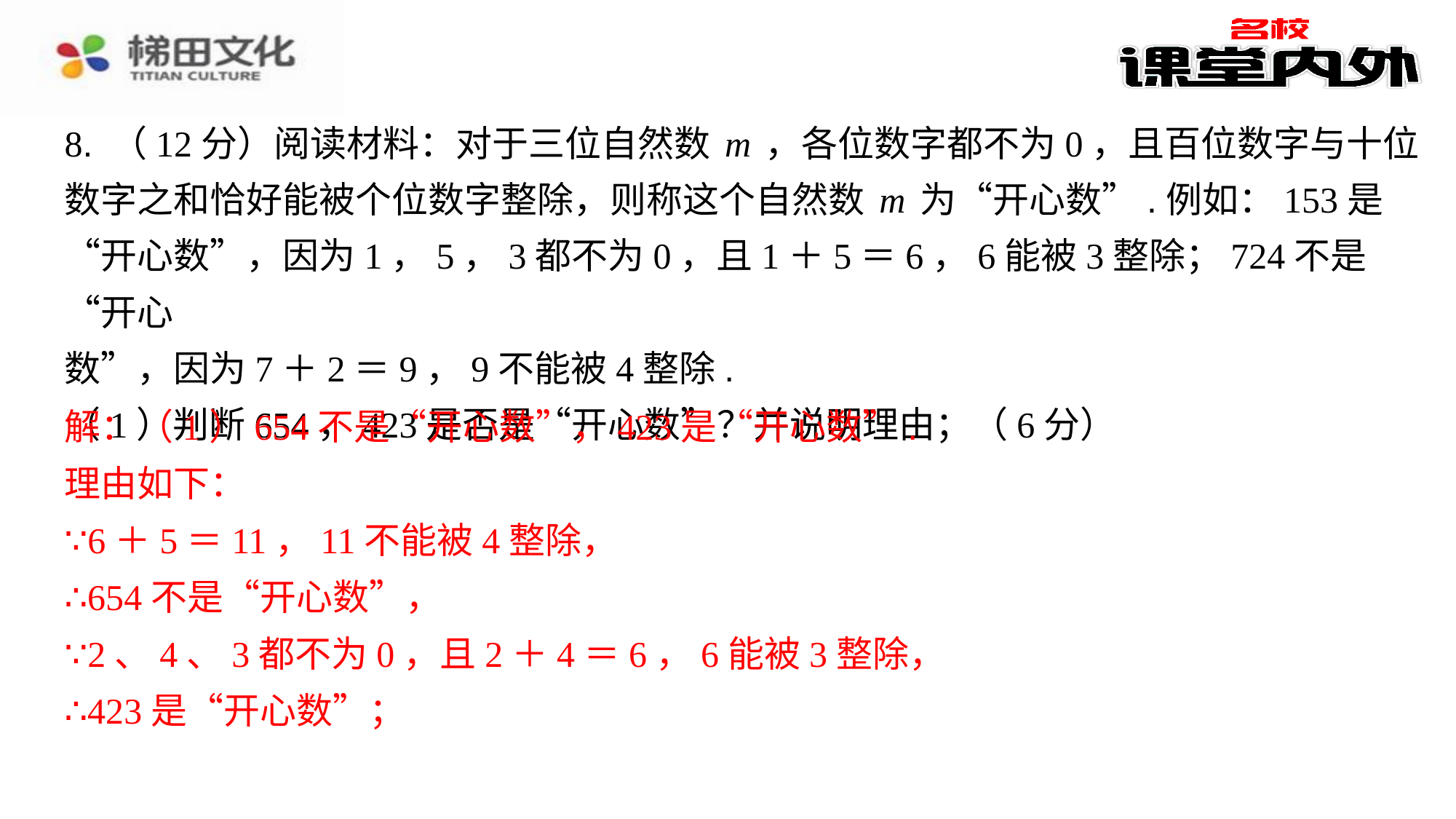

8. （12分）阅读材料：对于三位自然数m，各位数字都不为0，且百位数字与十位
数字之和恰好能被个位数字整除，则称这个自然数m为“开心数”.例如：153是
“开心数”，因为1，5，3都不为0，且1＋5＝6，6能被3整除；724不是“开心
数”，因为7＋2＝9，9不能被4整除.
（1）判断654，423是否是“开心数”？并说明理由；（6分）
解：（1）654不是“开心数”，423是“开心数”.
理由如下：
∵6＋5＝11，11不能被4整除，
∴654不是“开心数”，
∵2、4、3都不为0，且2＋4＝6，6能被3整除，
∴423是“开心数”；
解：（1）654不是“开心数”，423是“开心数”.
理由如下：
∵6＋5＝11，11不能被4整除，
∴654不是“开心数”，
∵2、4、3都不为0，且2＋4＝6，6能被3整除，
∴423是“开心数”；